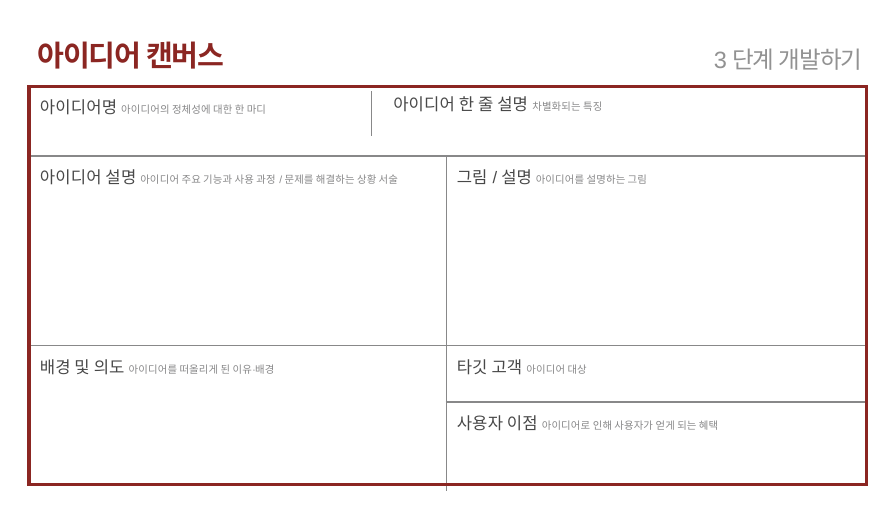

아이디어 캔버스
3단계 개발하기
| 아이디어명 아이디어의 정체성에 대한 한 마디 |  |
| --- | --- |
| 아이디어 설명 아이디어 주요 기능과 사용 과정/문제를 해결하는 상황 서술 | 그림/설명 아이디어를 설명하는 그림 |
| 배경 및 의도 아이디어를 떠올리게 된 이유∙배경 | 타깃 고객 아이디어 대상 |
|  | 사용자 이점 아이디어로 인해 사용자가 얻게 되는 혜택 |

아이디어 한 줄 설명 차별화되는 특징